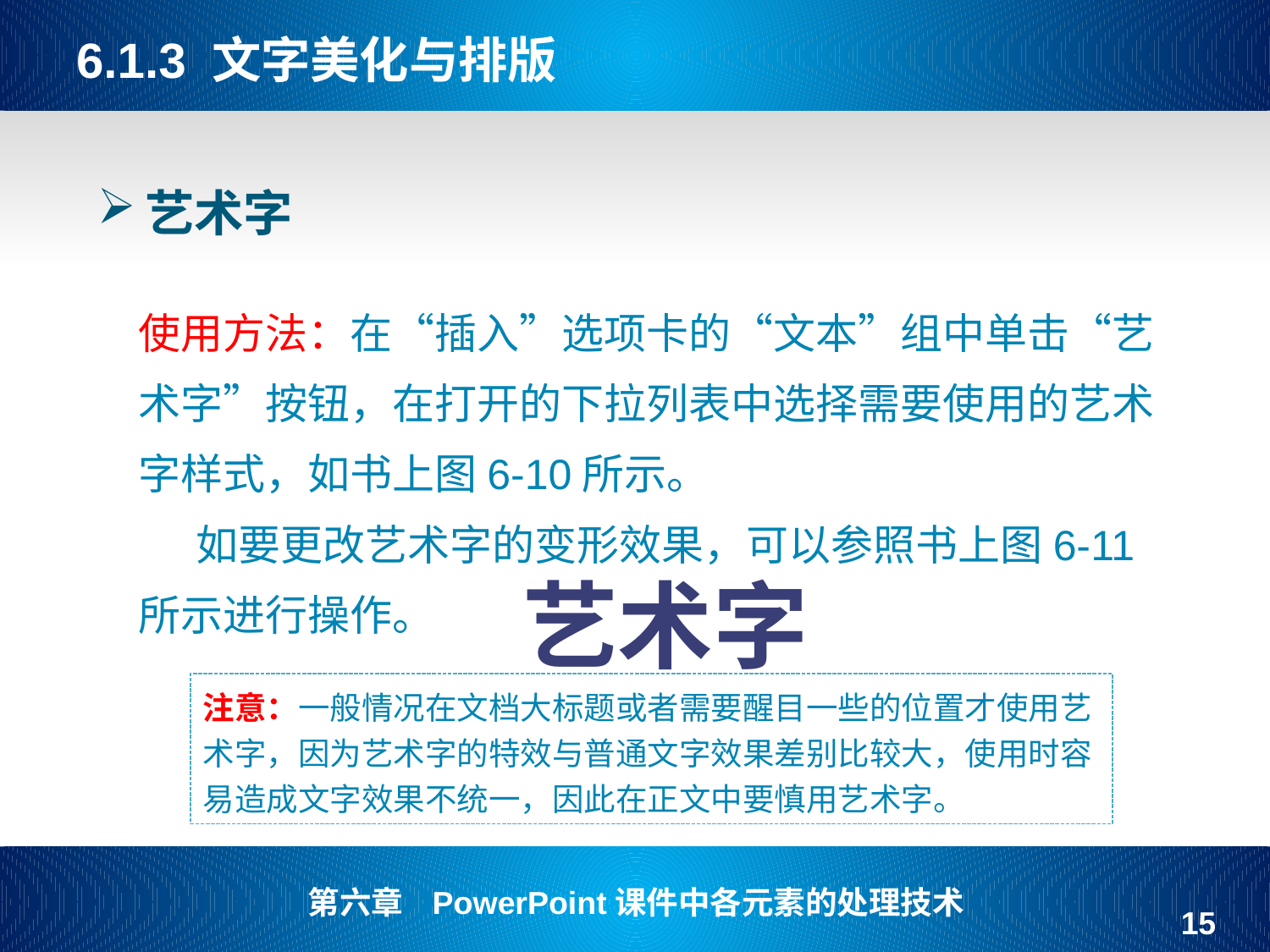

# 6.1.3 文字美化与排版
艺术字
使用方法：在“插入”选项卡的“文本”组中单击“艺术字”按钮，在打开的下拉列表中选择需要使用的艺术字样式，如书上图6-10所示。
     如要更改艺术字的变形效果，可以参照书上图6-11所示进行操作。
艺术字
注意：一般情况在文档大标题或者需要醒目一些的位置才使用艺术字，因为艺术字的特效与普通文字效果差别比较大，使用时容易造成文字效果不统一，因此在正文中要慎用艺术字。

15